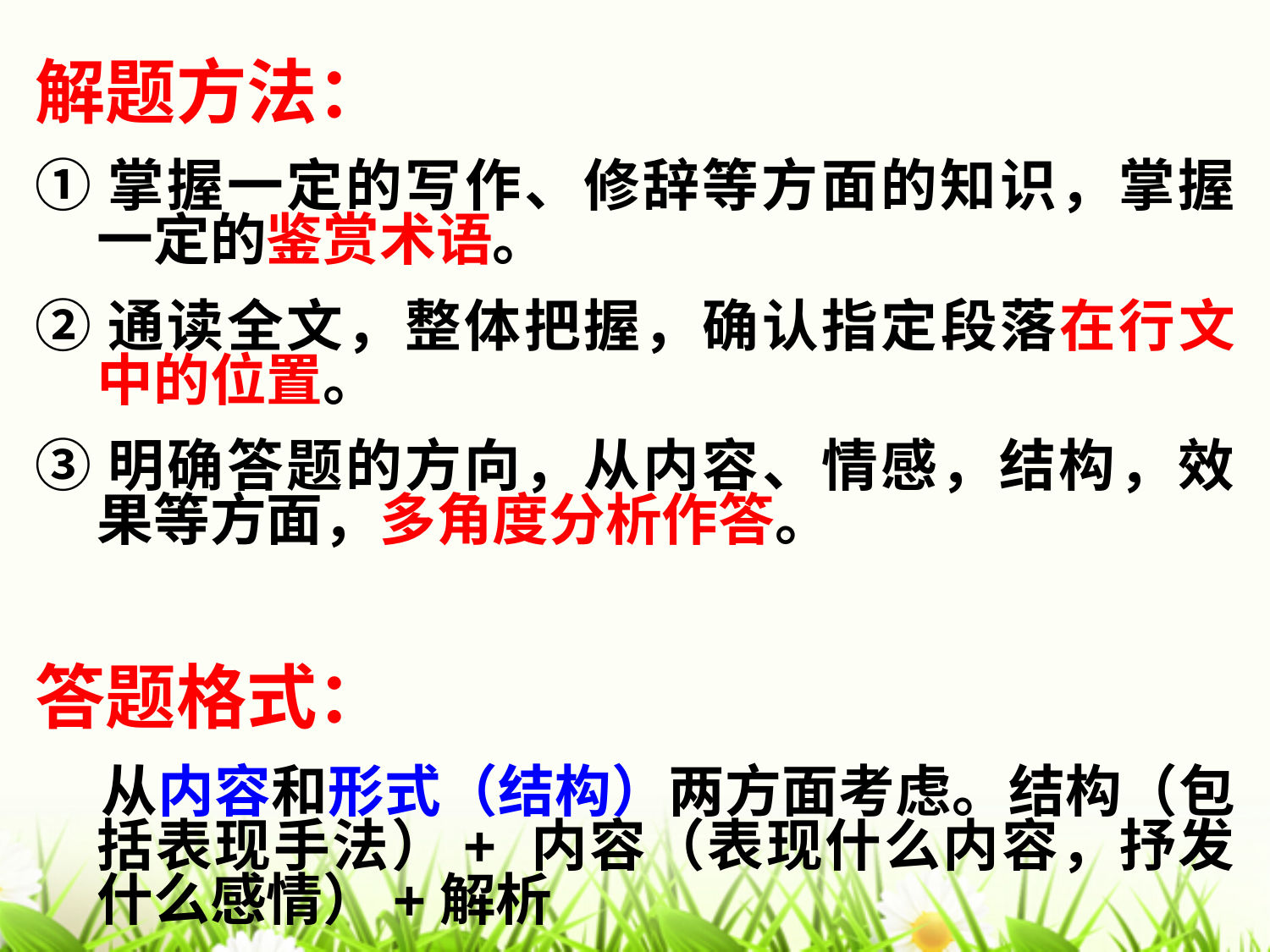

解题方法：
①掌握一定的写作、修辞等方面的知识，掌握一定的鉴赏术语。
②通读全文，整体把握，确认指定段落在行文中的位置。
③明确答题的方向，从内容、情感，结构，效果等方面，多角度分析作答。

答题格式：
    从内容和形式（结构）两方面考虑。结构（包括表现手法）+ 内容（表现什么内容，抒发什么感情）+解析